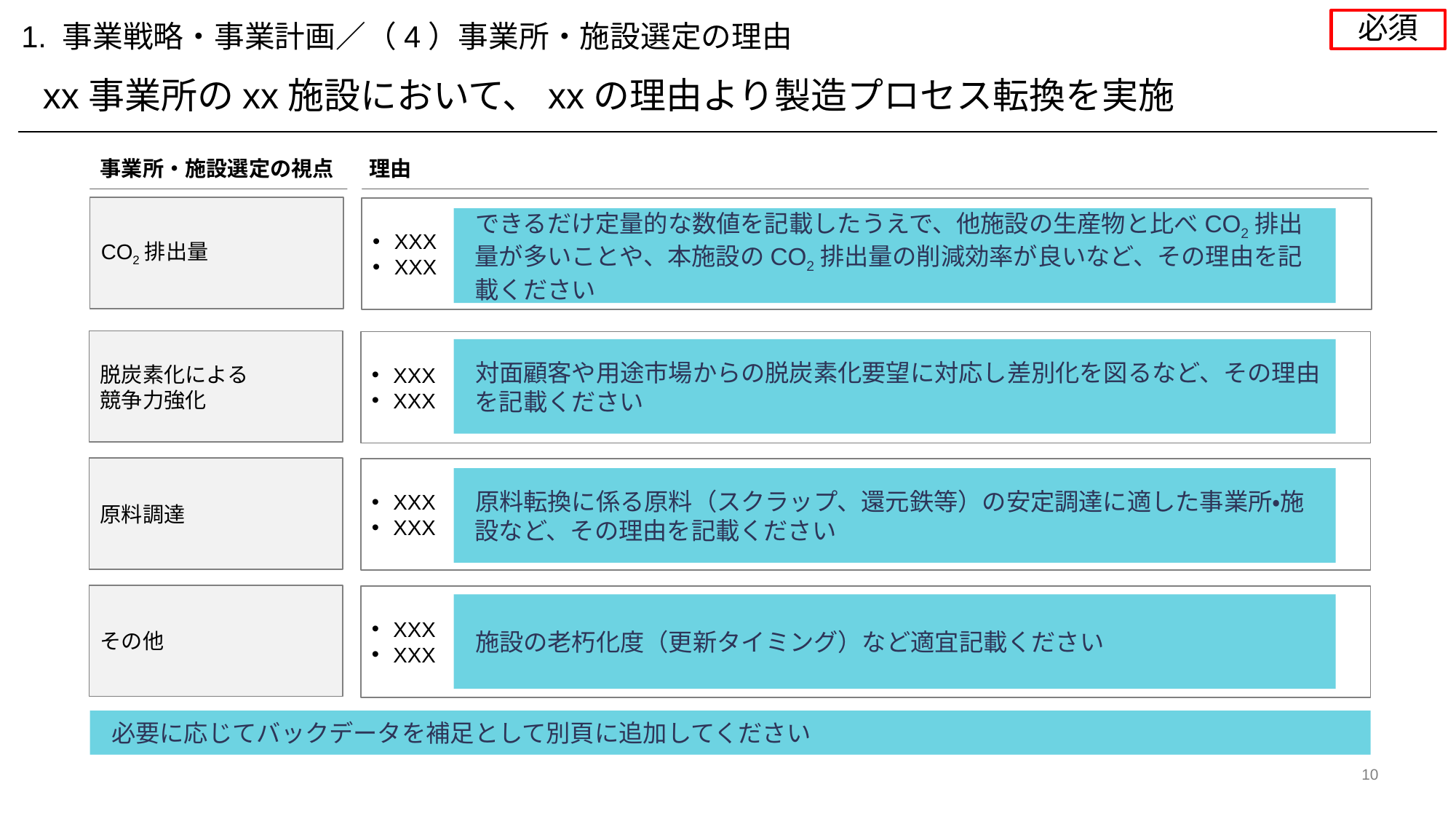

必須
1. 事業戦略・事業計画／（4）事業所・施設選定の理由
xx事業所のxx施設において、xxの理由より製造プロセス転換を実施
事業所・施設選定の視点
理由
CO2排出量
XXX
XXX
できるだけ定量的な数値を記載したうえで、他施設の生産物と比べCO2排出量が多いことや、本施設のCO2排出量の削減効率が良いなど、その理由を記載ください
脱炭素化による
競争力強化
XXX
XXX
対面顧客や用途市場からの脱炭素化要望に対応し差別化を図るなど、その理由を記載ください
原料調達
XXX
XXX
原料転換に係る原料（スクラップ、還元鉄等）の安定調達に適した事業所・施設など、その理由を記載ください
その他
XXX
XXX
施設の老朽化度（更新タイミング）など適宜記載ください
必要に応じてバックデータを補足として別頁に追加してください